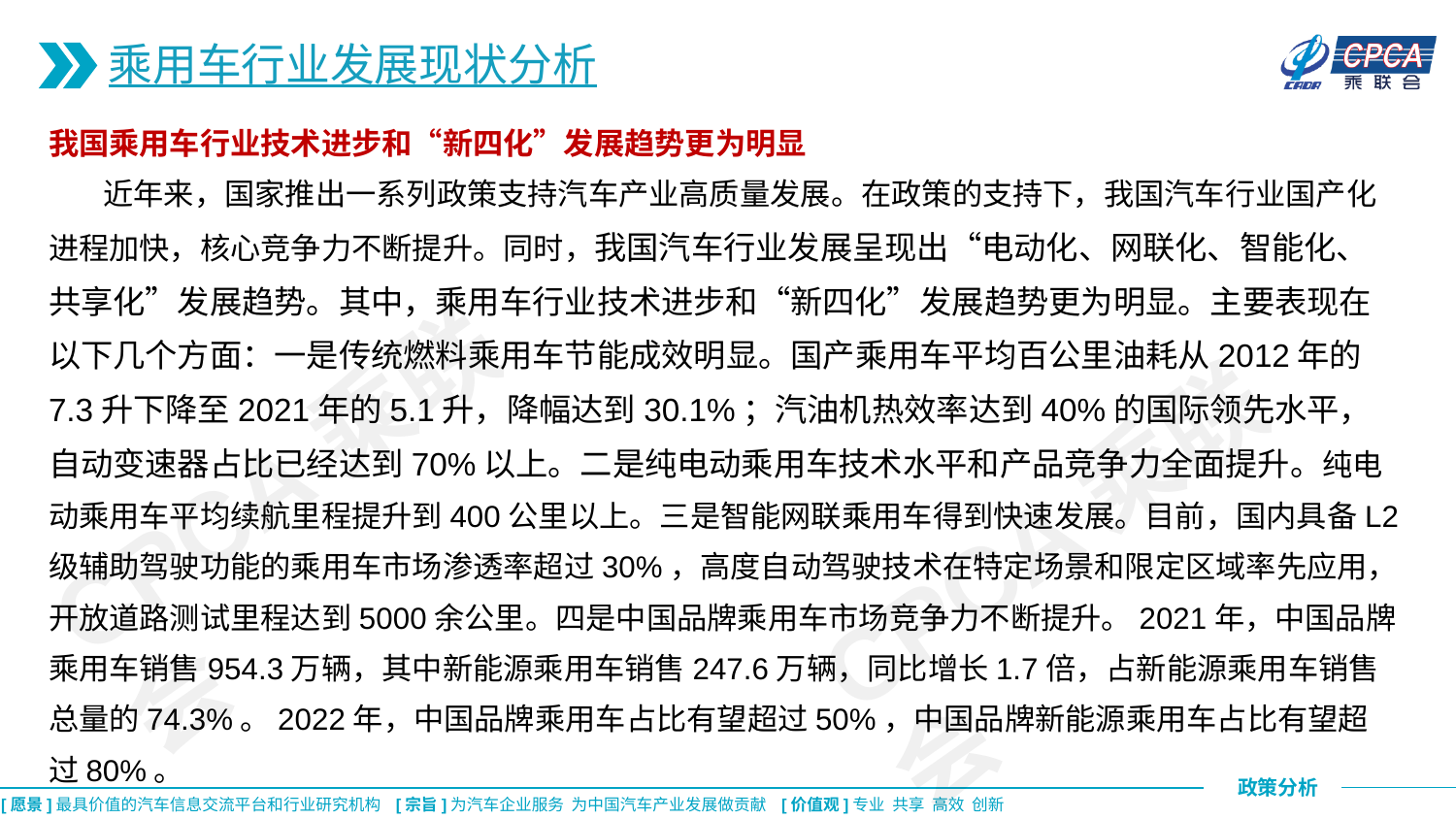

乘用车行业发展现状分析
我国乘用车行业技术进步和“新四化”发展趋势更为明显
       近年来，国家推出一系列政策支持汽车产业高质量发展。在政策的支持下，我国汽车行业国产化进程加快，核心竞争力不断提升。同时，我国汽车行业发展呈现出“电动化、网联化、智能化、共享化”发展趋势。其中，乘用车行业技术进步和“新四化”发展趋势更为明显。主要表现在以下几个方面：一是传统燃料乘用车节能成效明显。国产乘用车平均百公里油耗从2012年的7.3升下降至2021年的5.1升，降幅达到30.1%；汽油机热效率达到40%的国际领先水平，自动变速器占比已经达到70%以上。二是纯电动乘用车技术水平和产品竞争力全面提升。纯电动乘用车平均续航里程提升到400公里以上。三是智能网联乘用车得到快速发展。目前，国内具备L2级辅助驾驶功能的乘用车市场渗透率超过30%，高度自动驾驶技术在特定场景和限定区域率先应用，开放道路测试里程达到5000余公里。四是中国品牌乘用车市场竞争力不断提升。2021年，中国品牌乘用车销售954.3万辆，其中新能源乘用车销售247.6万辆，同比增长1.7倍，占新能源乘用车销售总量的74.3%。2022年，中国品牌乘用车占比有望超过50%，中国品牌新能源乘用车占比有望超过80%。
CPCA乘联会
CPCA乘联会